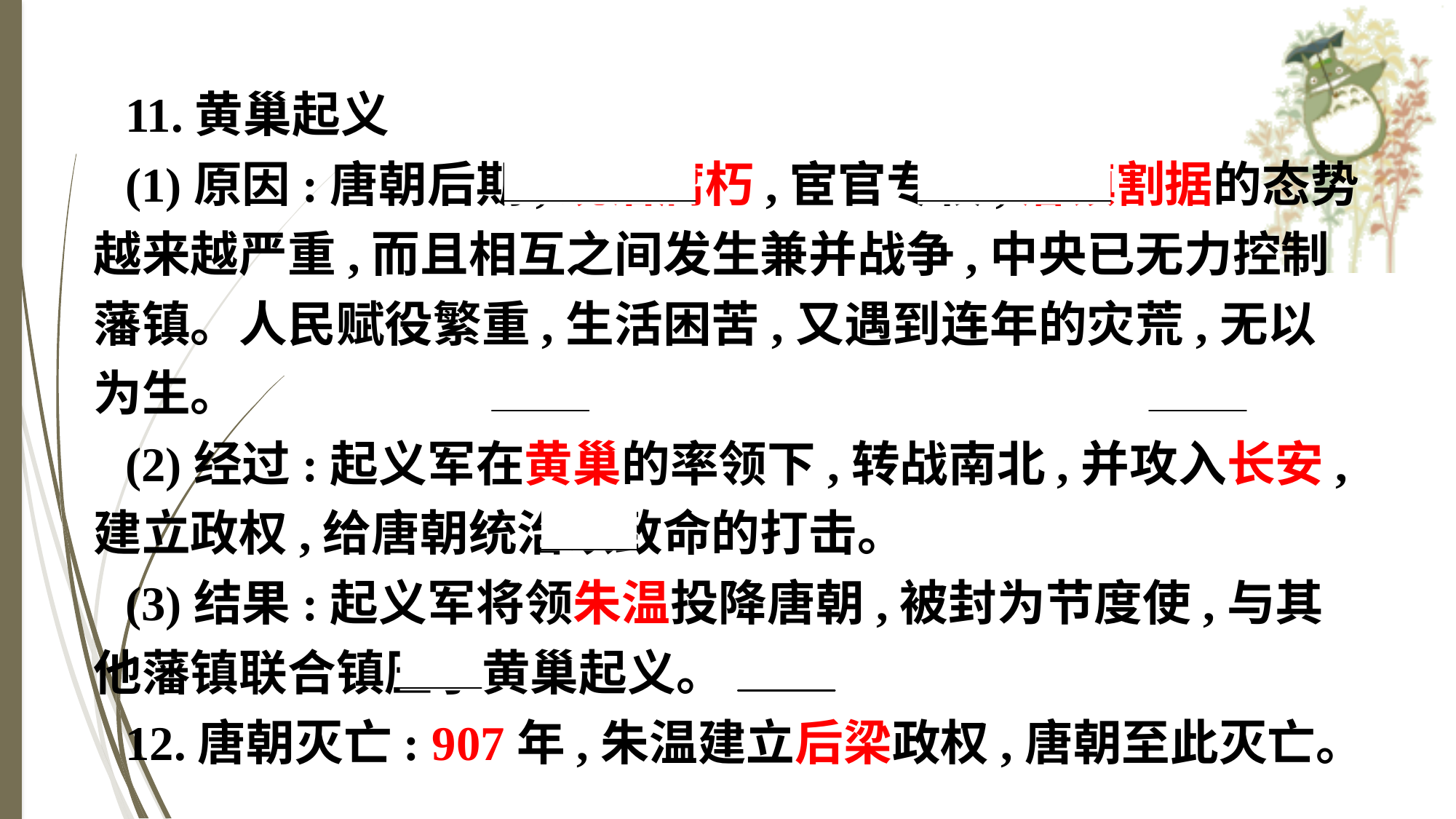

11.黄巢起义
(1)原因:唐朝后期,统治腐朽,宦官专权,藩镇割据的态势越来越严重,而且相互之间发生兼并战争,中央已无力控制藩镇。人民赋役繁重,生活困苦,又遇到连年的灾荒,无以为生。
(2)经过:起义军在黄巢的率领下,转战南北,并攻入长安,建立政权,给唐朝统治以致命的打击。
(3)结果:起义军将领朱温投降唐朝,被封为节度使,与其他藩镇联合镇压了黄巢起义。
12.唐朝灭亡: 907年,朱温建立后梁政权,唐朝至此灭亡。